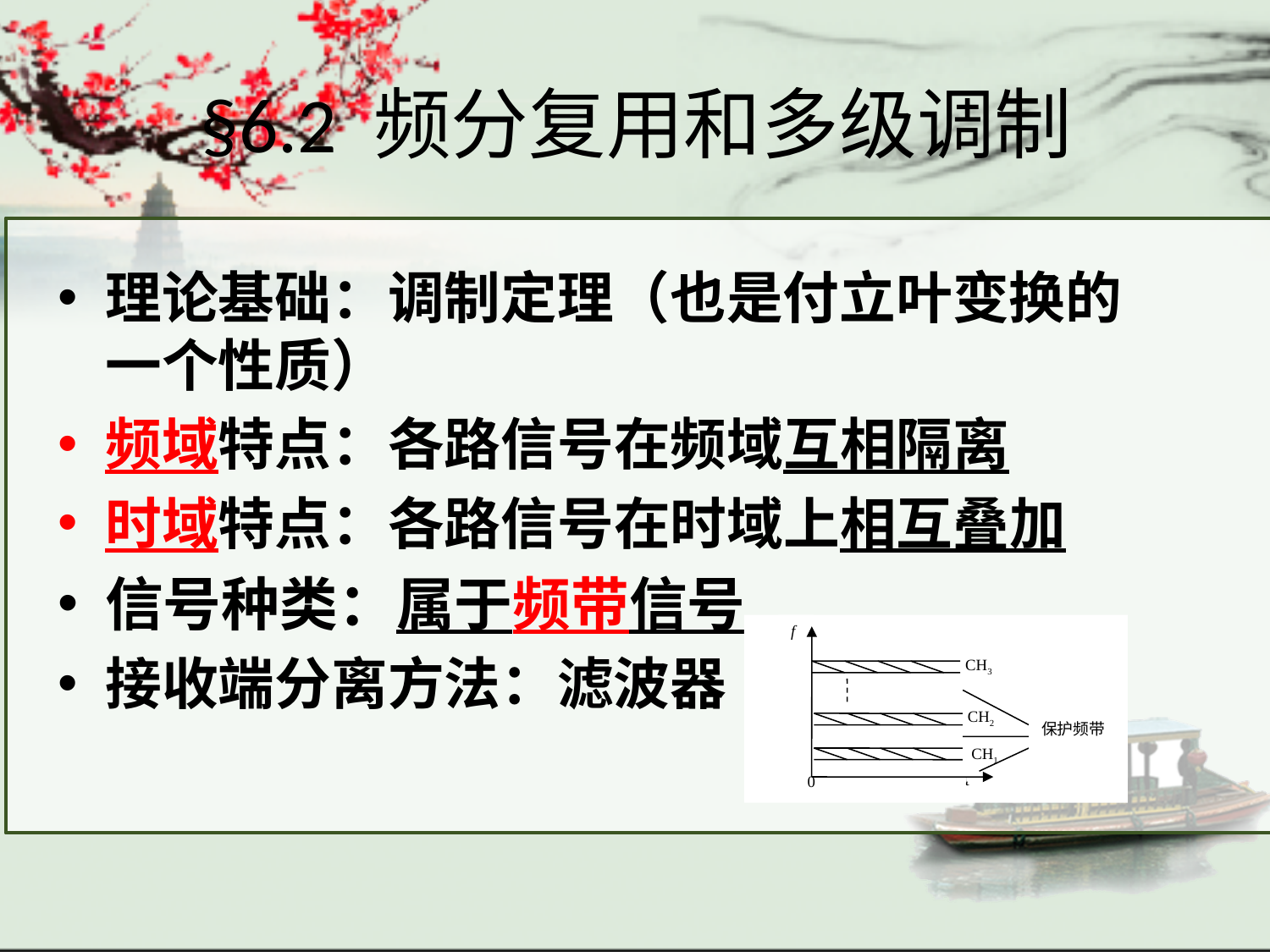

# §6.2 频分复用和多级调制

理论基础：调制定理（也是付立叶变换的一个性质）
频域特点：各路信号在频域互相隔离
时域特点：各路信号在时域上相互叠加
信号种类：属于频带信号
接收端分离方法：滤波器

f

CH3

CH2

保护频带

CH1

0
t